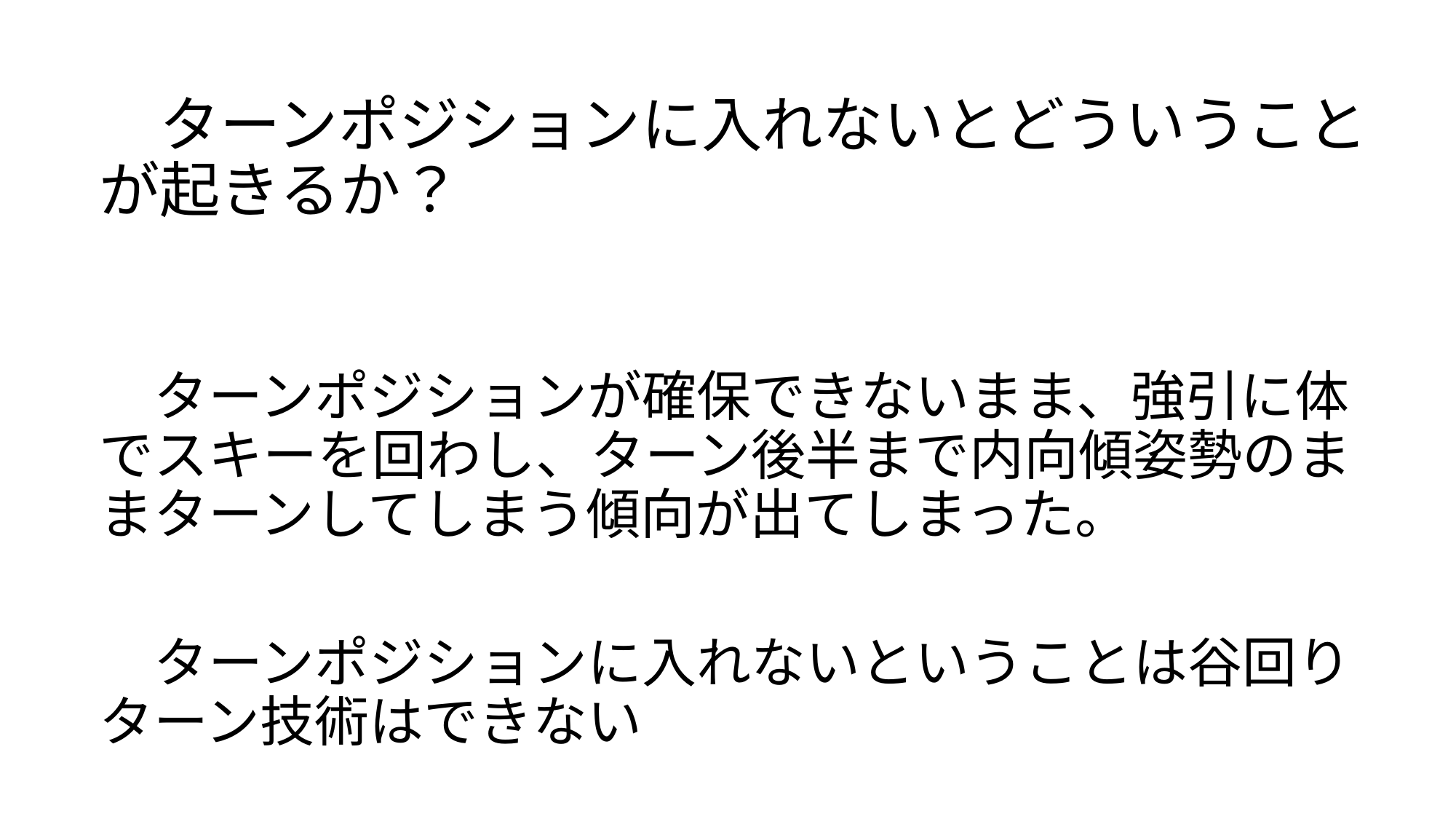

# ターンポジションに入れないとどういうことが起きるか？
　ターンポジションが確保できないまま、強引に体でスキーを回わし、ターン後半まで内向傾姿勢のままターンしてしまう傾向が出てしまった。

　ターンポジションに入れないということは谷回りターン技術はできない